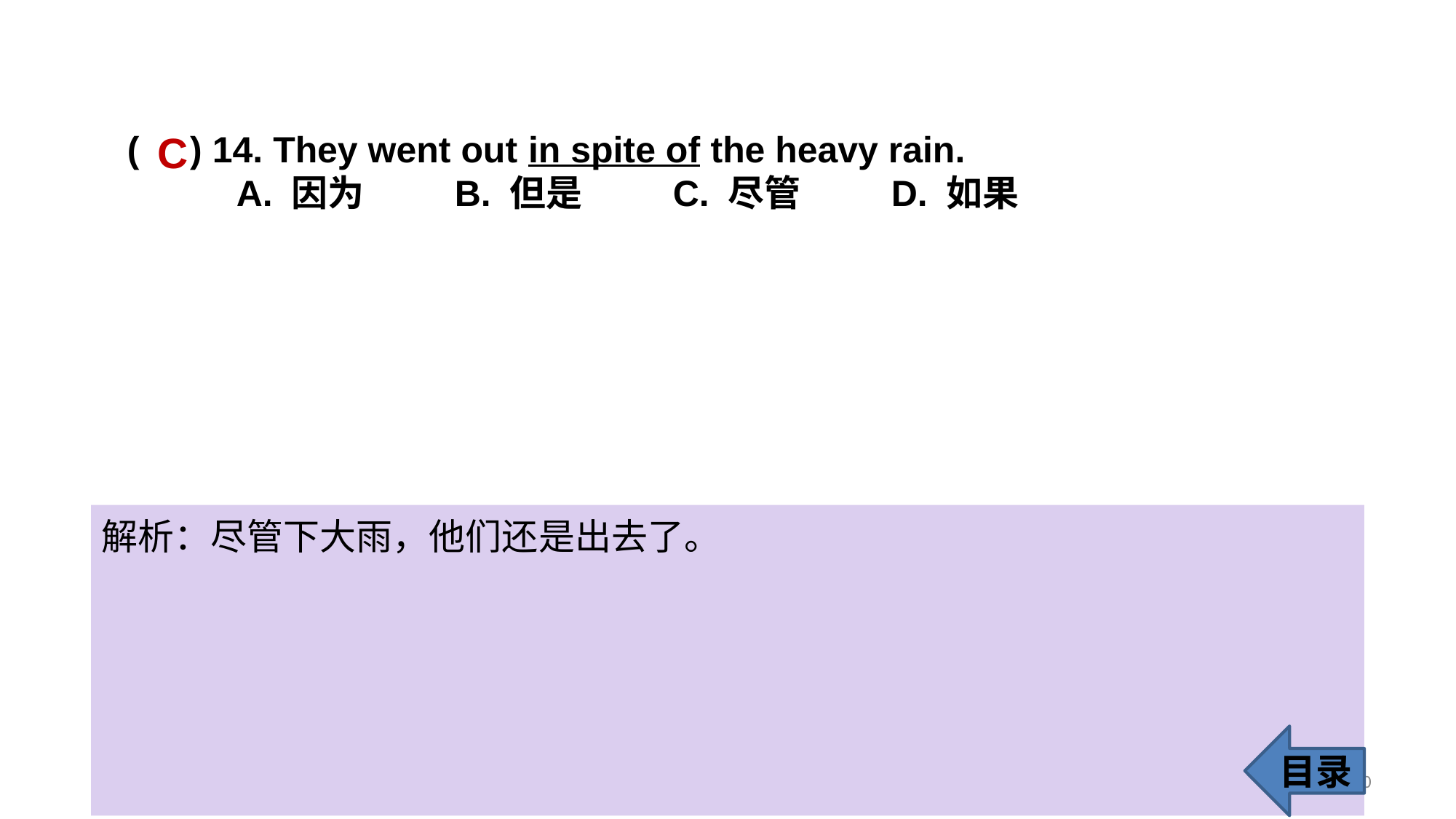

C
(     ) 14. They went out in spite of the heavy rain.
	A. 因为 	B. 但是 	C. 尽管 	D. 如果

解析：尽管下大雨，他们还是出去了。
目录
20